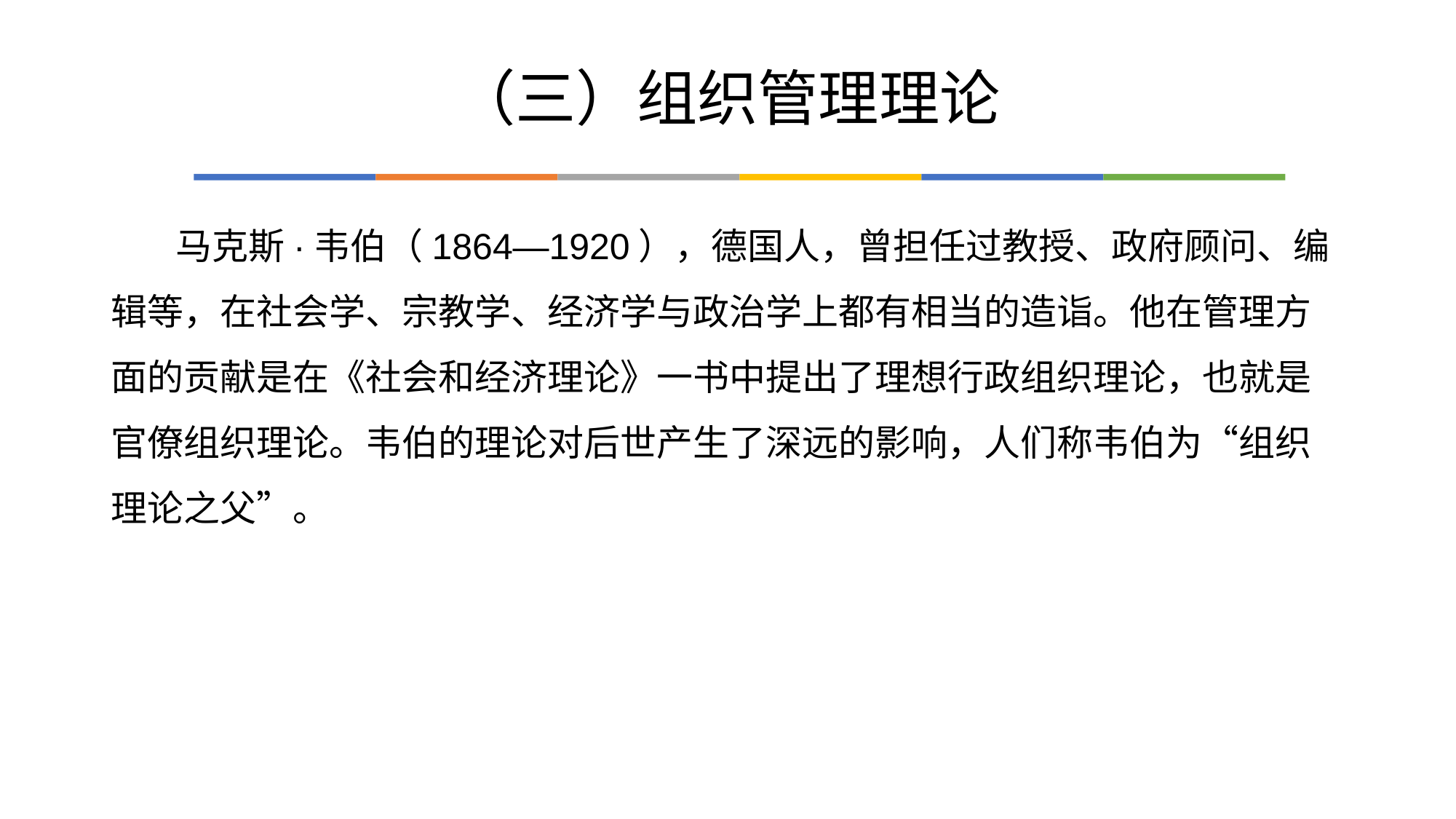

# （三）组织管理理论
马克斯·韦伯（1864—1920），德国人，曾担任过教授、政府顾问、编辑等，在社会学、宗教学、经济学与政治学上都有相当的造诣。他在管理方面的贡献是在《社会和经济理论》一书中提出了理想行政组织理论，也就是官僚组织理论。韦伯的理论对后世产生了深远的影响，人们称韦伯为“组织理论之父”。